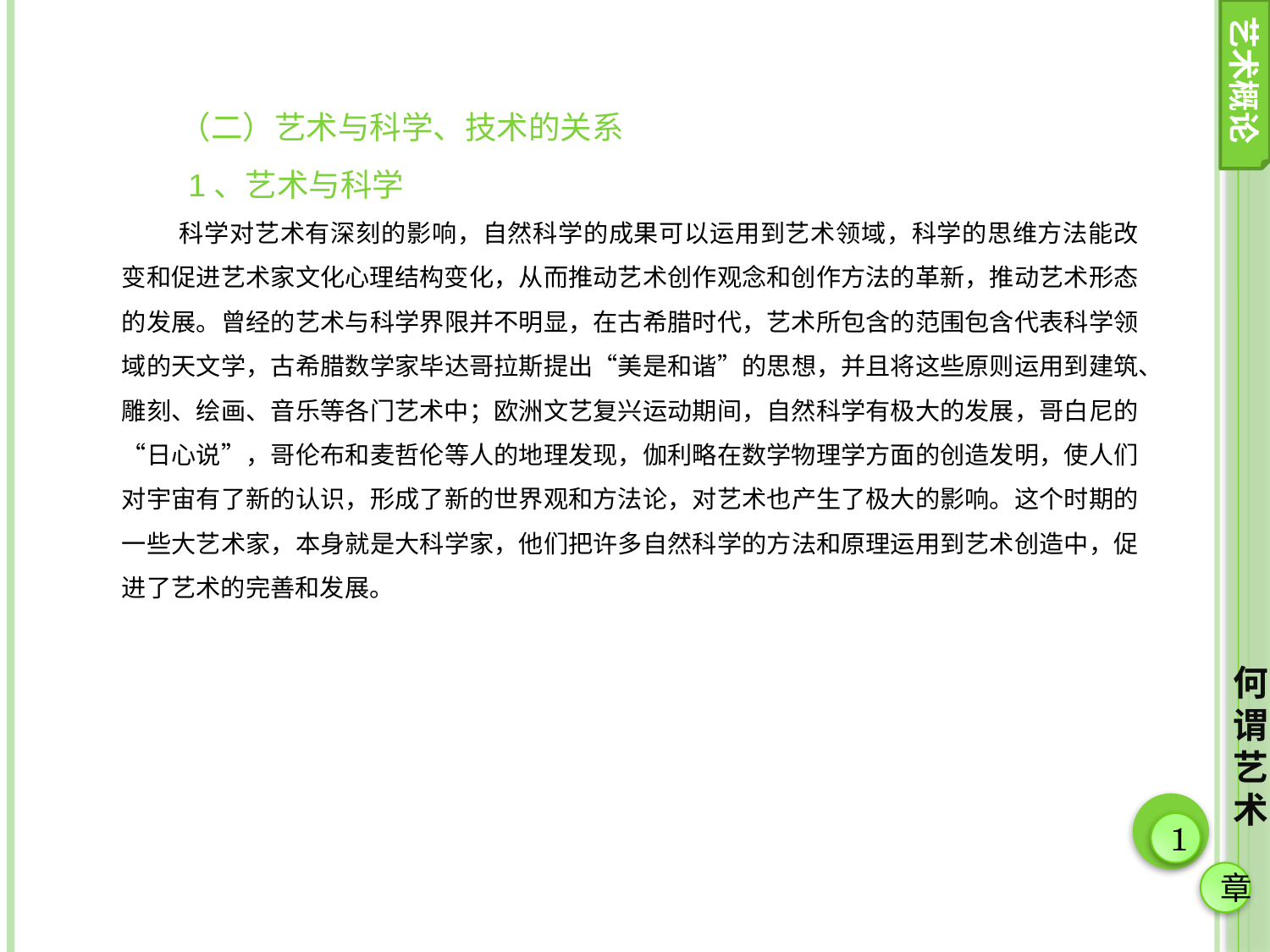

艺术概论
（二）艺术与科学、技术的关系
 1、艺术与科学
科学对艺术有深刻的影响，自然科学的成果可以运用到艺术领域，科学的思维方法能改变和促进艺术家文化心理结构变化，从而推动艺术创作观念和创作方法的革新，推动艺术形态的发展。曾经的艺术与科学界限并不明显，在古希腊时代，艺术所包含的范围包含代表科学领域的天文学，古希腊数学家毕达哥拉斯提出“美是和谐”的思想，并且将这些原则运用到建筑、雕刻、绘画、音乐等各门艺术中；欧洲文艺复兴运动期间，自然科学有极大的发展，哥白尼的“日心说”，哥伦布和麦哲伦等人的地理发现，伽利略在数学物理学方面的创造发明，使人们对宇宙有了新的认识，形成了新的世界观和方法论，对艺术也产生了极大的影响。这个时期的一些大艺术家，本身就是大科学家，他们把许多自然科学的方法和原理运用到艺术创造中，促进了艺术的完善和发展。
何谓艺术
1
章